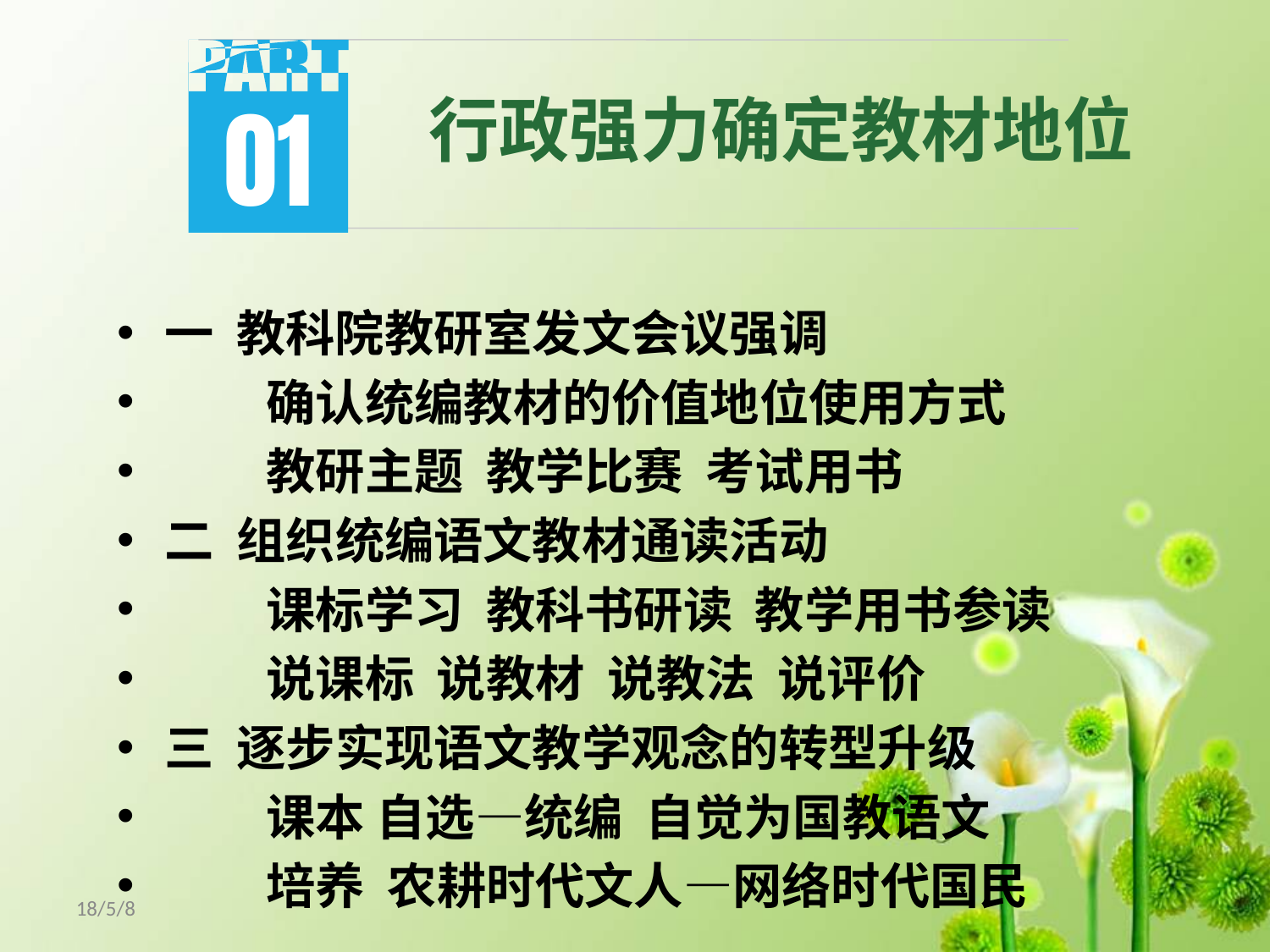

01

  行政强力确定教材地位

一  教科院教研室发文会议强调
        确认统编教材的价值地位使用方式
        教研主题  教学比赛  考试用书
二  组织统编语文教材通读活动
        课标学习  教科书研读  教学用书参读
        说课标  说教材  说教法  说评价
三  逐步实现语文教学观念的转型升级
        课本 自选—统编  自觉为国教语文
        培养  农耕时代文人—网络时代国民
18/5/8